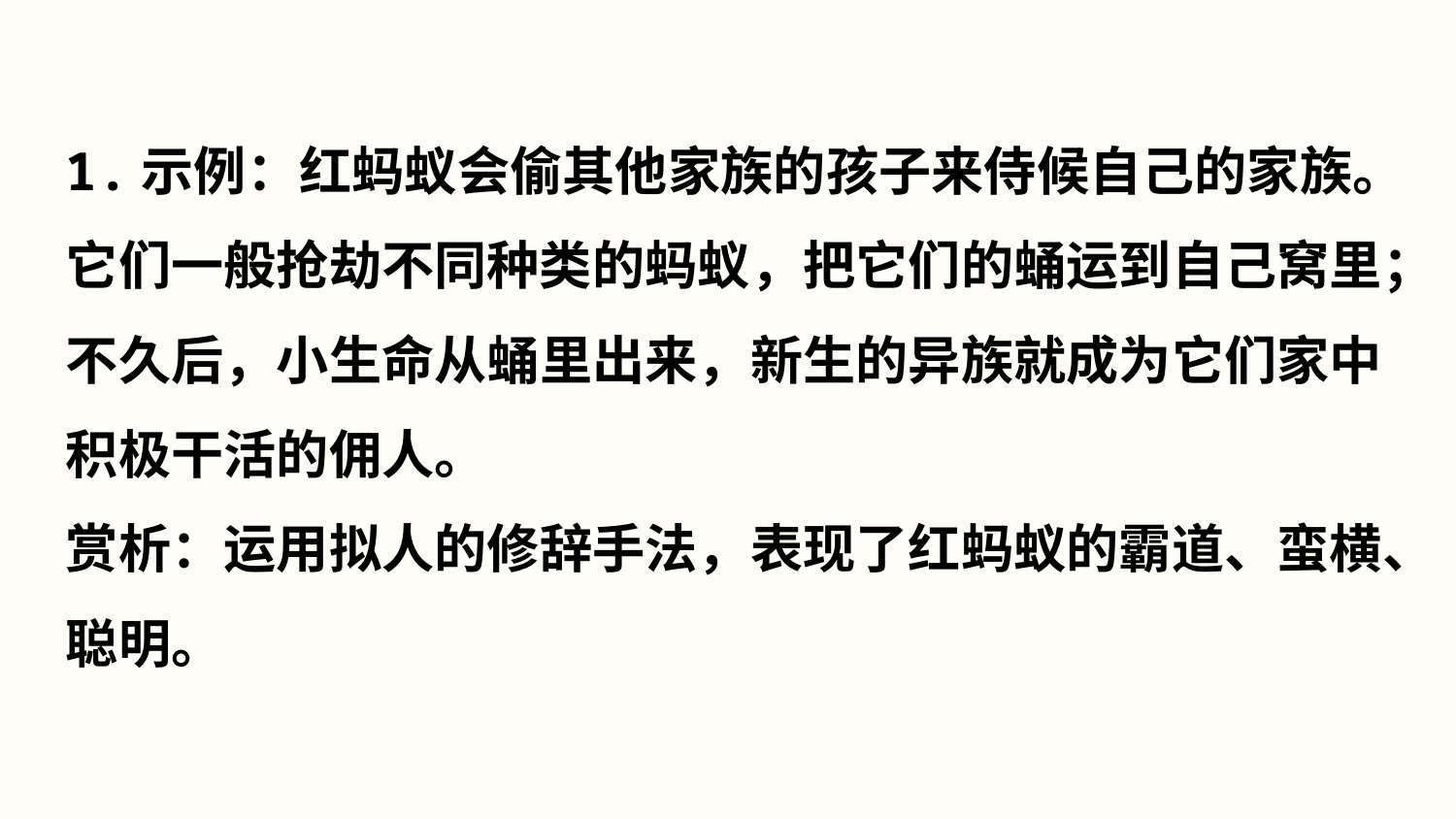

1.示例：红蚂蚁会偷其他家族的孩子来侍候自己的家族。它们一般抢劫不同种类的蚂蚁，把它们的蛹运到自己窝里；不久后，小生命从蛹里出来，新生的异族就成为它们家中积极干活的佣人。
赏析：运用拟人的修辞手法，表现了红蚂蚁的霸道、蛮横、聪明。